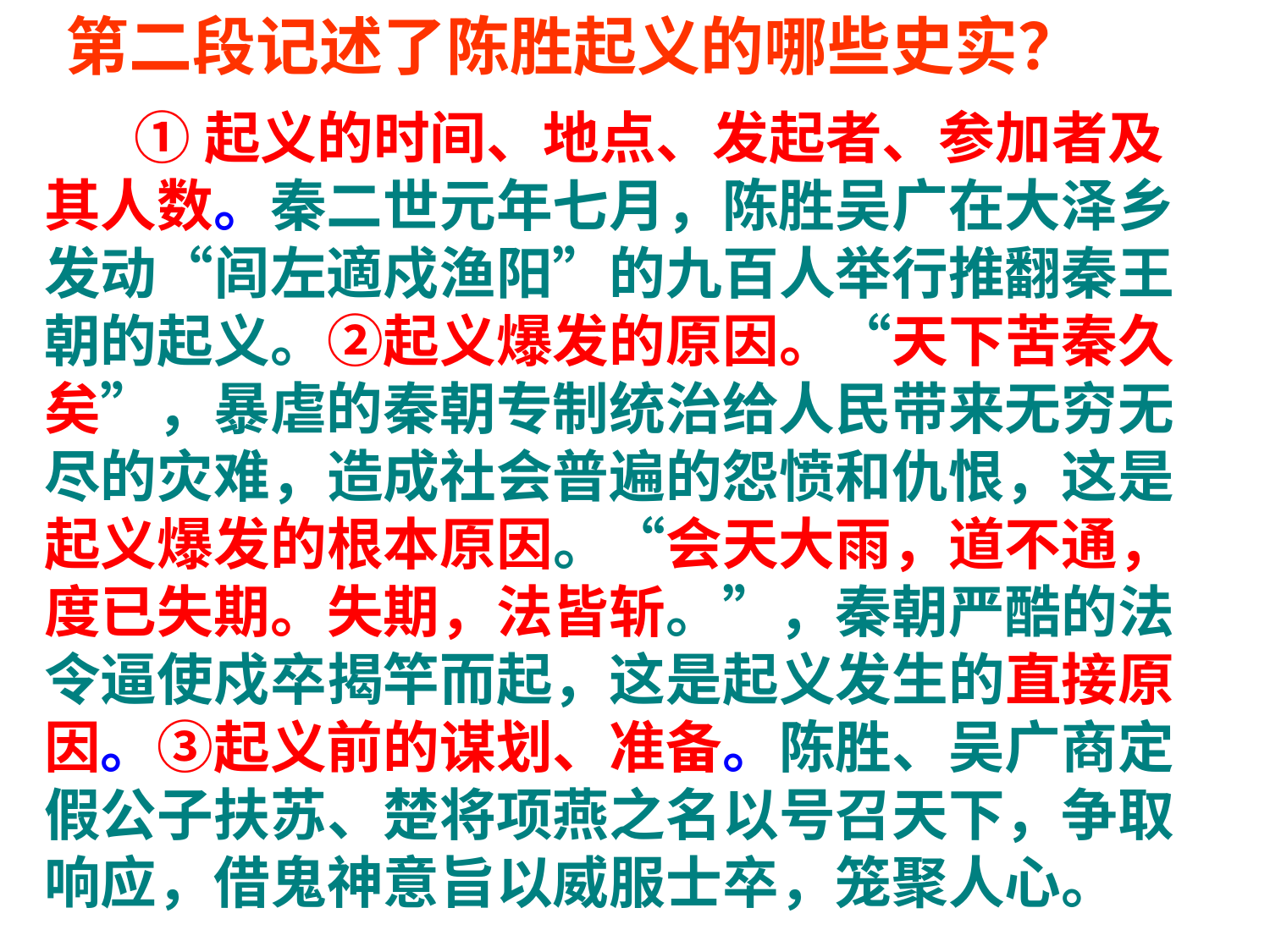

第二段记述了陈胜起义的哪些史实？
        ①起义的时间、地点、发起者、参加者及其人数。秦二世元年七月，陈胜吴广在大泽乡发动“闾左適戍渔阳”的九百人举行推翻秦王朝的起义。②起义爆发的原因。“天下苦秦久矣”，暴虐的秦朝专制统治给人民带来无穷无尽的灾难，造成社会普遍的怨愤和仇恨，这是起义爆发的根本原因。“会天大雨，道不通，度已失期。失期，法皆斩。”，秦朝严酷的法令逼使戍卒揭竿而起，这是起义发生的直接原因。③起义前的谋划、准备。陈胜、吴广商定假公子扶苏、楚将项燕之名以号召天下，争取响应，借鬼神意旨以威服士卒，笼聚人心。